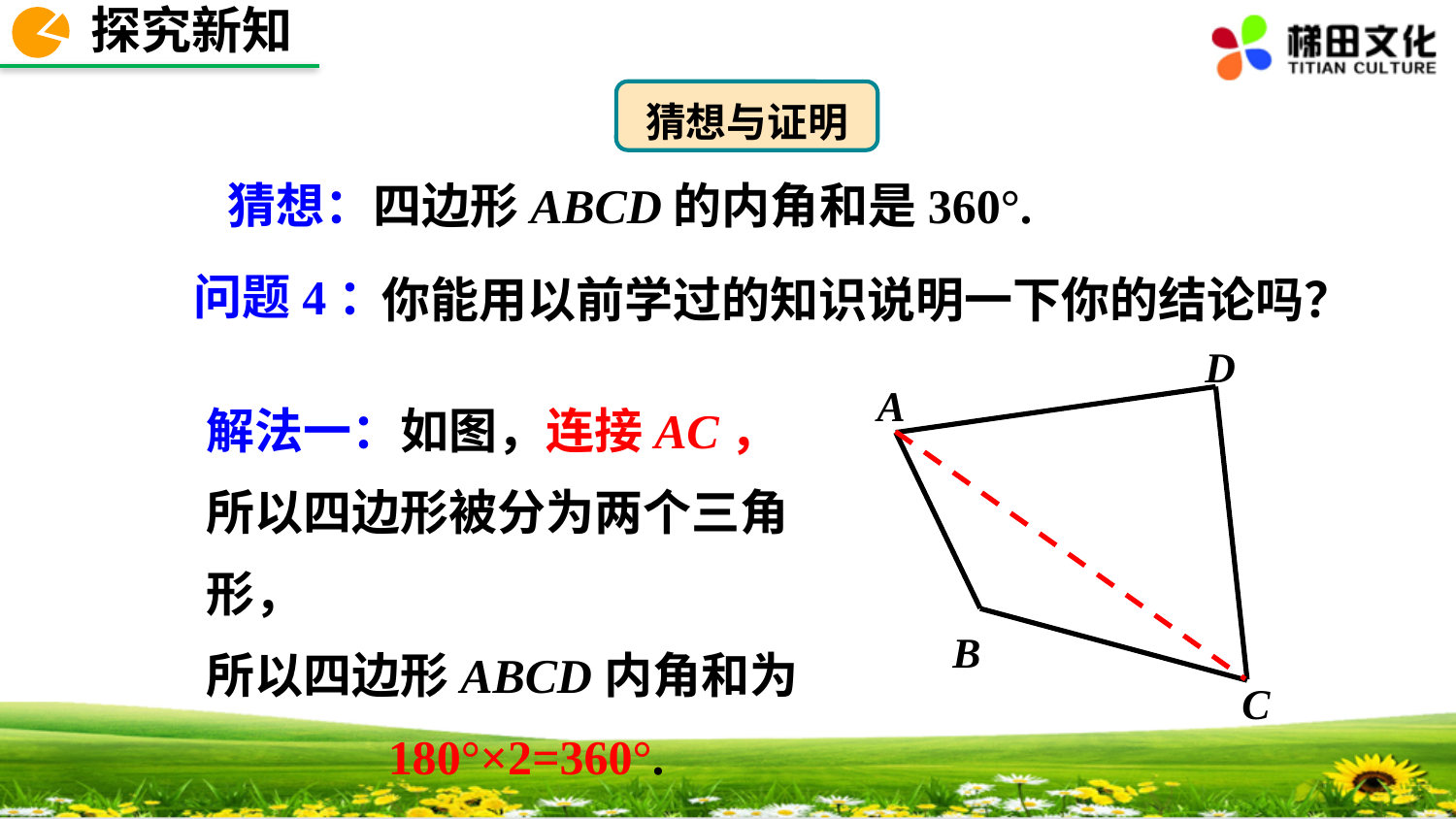

探究新知

猜想与证明
猜想：四边形ABCD的内角和是360°.
问题4：
你能用以前学过的知识说明一下你的结论吗？
D
A

B
C

解法一：如图，连接AC，
所以四边形被分为两个三角形，
所以四边形ABCD内角和为
               180°×2=360°.